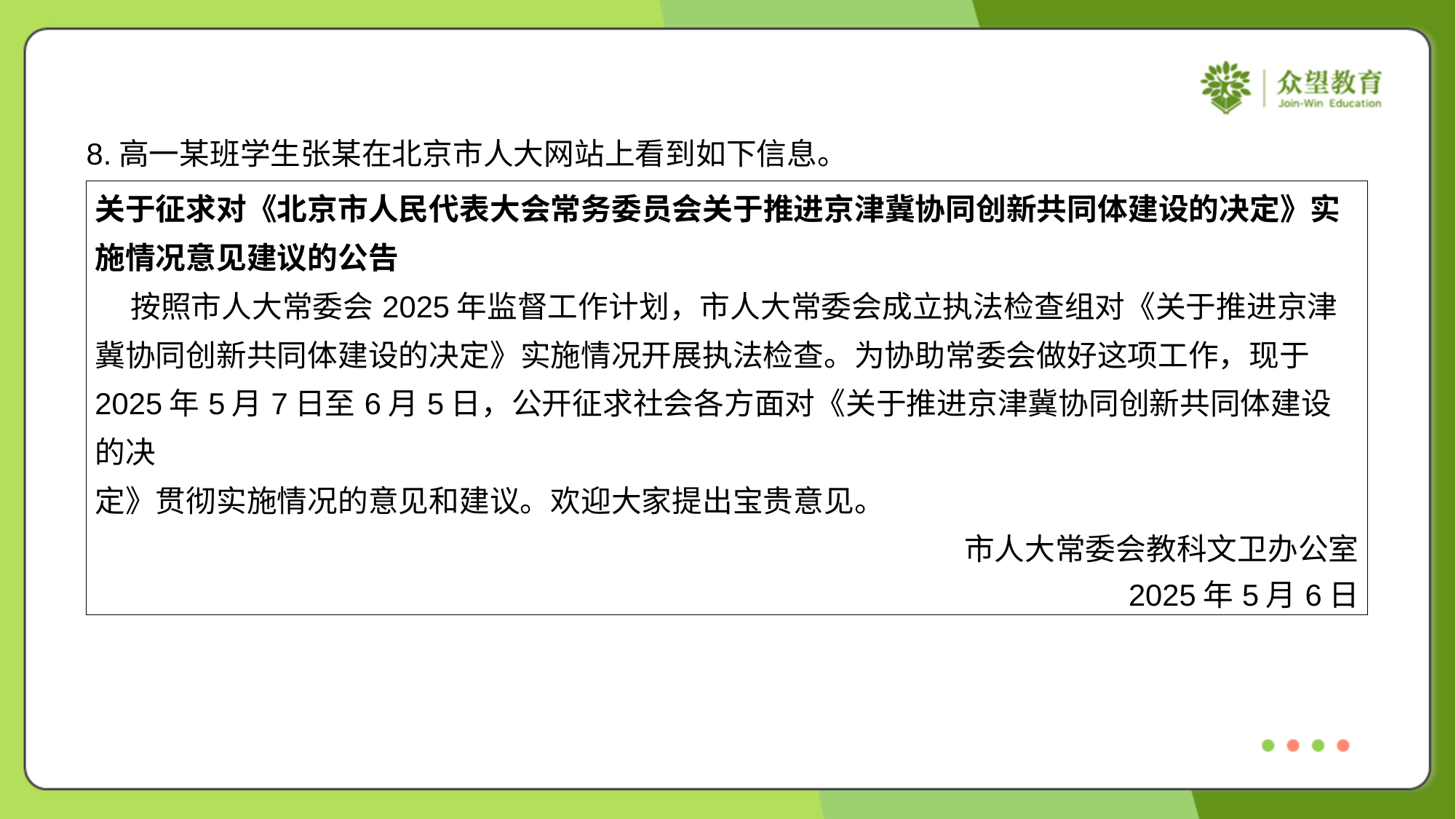

8.高一某班学生张某在北京市人大网站上看到如下信息。
| 关于征求对《北京市人民代表大会常务委员会关于推进京津冀协同创新共同体建设的决定》实 施情况意见建议的公告 按照市人大常委会2025年监督工作计划，市人大常委会成立执法检查组对《关于推进京津 冀协同创新共同体建设的决定》实施情况开展执法检查。为协助常委会做好这项工作，现于 2025年5月7日至6月5日，公开征求社会各方面对《关于推进京津冀协同创新共同体建设的决 定》贯彻实施情况的意见和建议。欢迎大家提出宝贵意见。 市人大常委会教科文卫办公室 2025年5月6日 |
| --- |